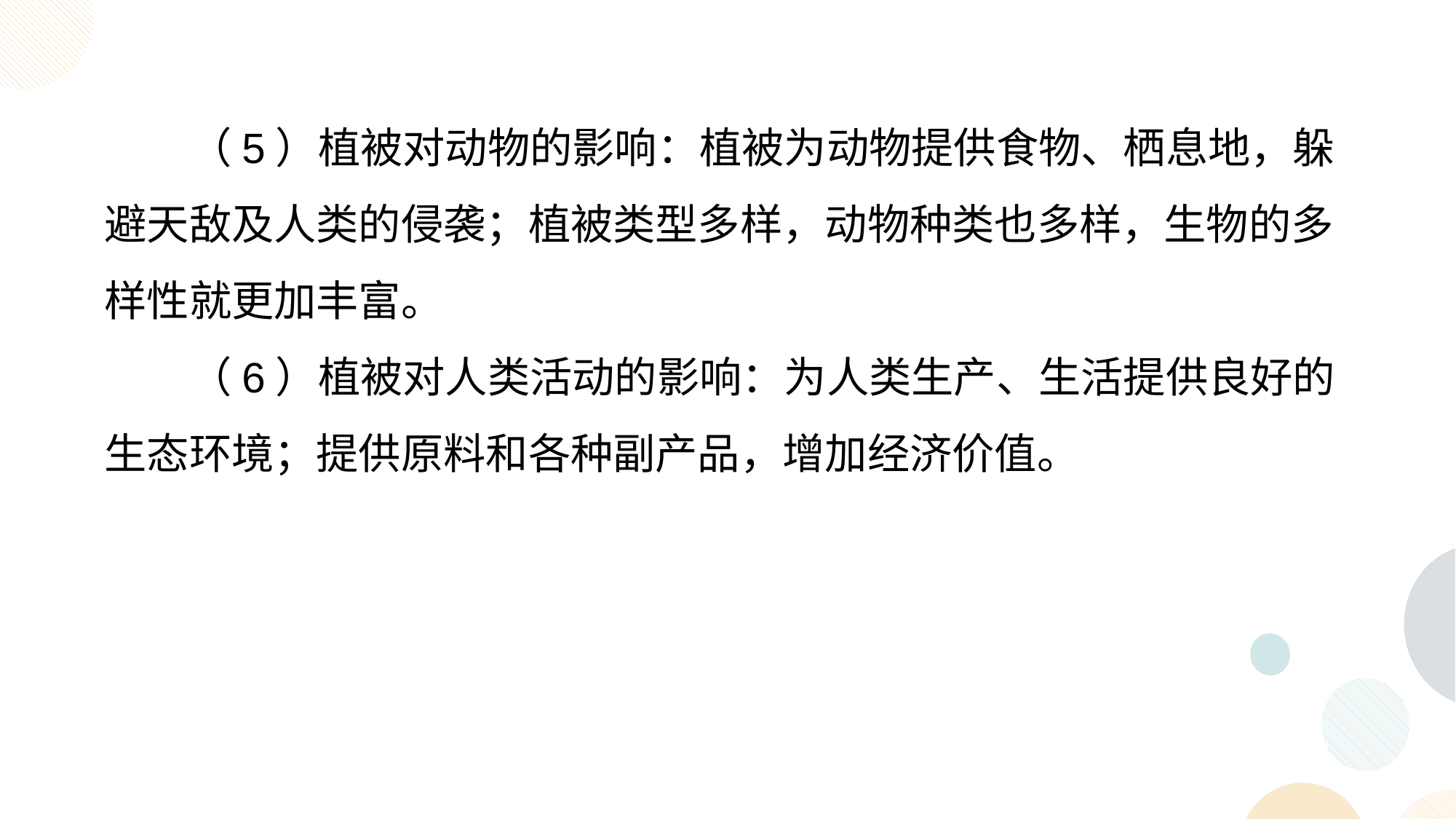

（5）植被对动物的影响：植被为动物提供食物、栖息地，躲避天敌及人类的侵袭；植被类型多样，动物种类也多样，生物的多样性就更加丰富。
（6）植被对人类活动的影响：为人类生产、生活提供良好的生态环境；提供原料和各种副产品，增加经济价值。